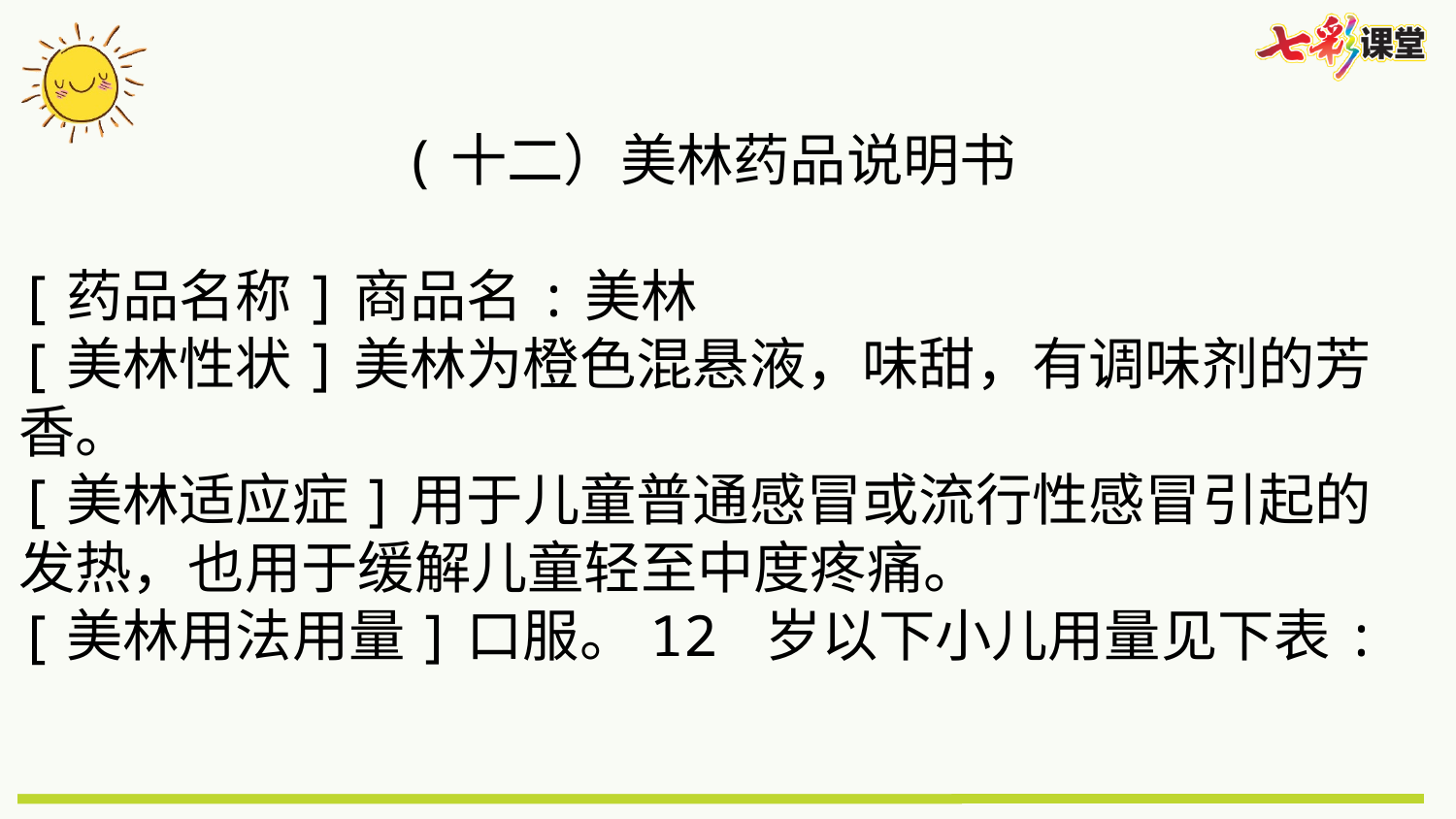

(十二）美林药品说明书

[药品名称]商品名:美林
[美林性状]美林为橙色混悬液，味甜，有调味剂的芳香。
[美林适应症]用于儿童普通感冒或流行性感冒引起的发热，也用于缓解儿童轻至中度疼痛。
[美林用法用量]口服。12 岁以下小儿用量见下表: